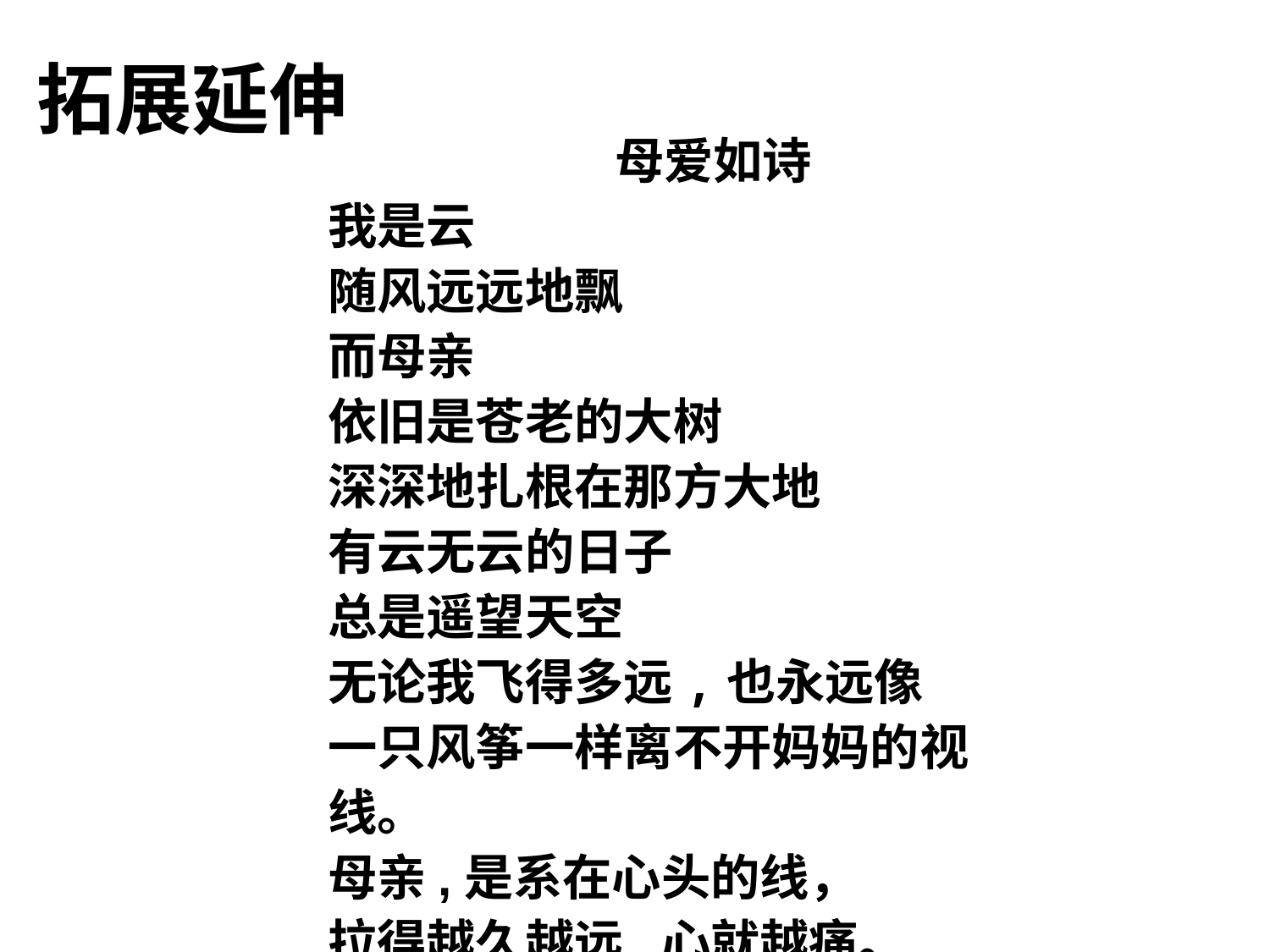

拓展延伸
     母爱如诗
我是云
随风远远地飘
而母亲
依旧是苍老的大树
深深地扎根在那方大地
有云无云的日子
总是遥望天空
无论我飞得多远,也永远像
一只风筝一样离不开妈妈的视线。
母亲,是系在心头的线，
拉得越久越远,心就越痛。